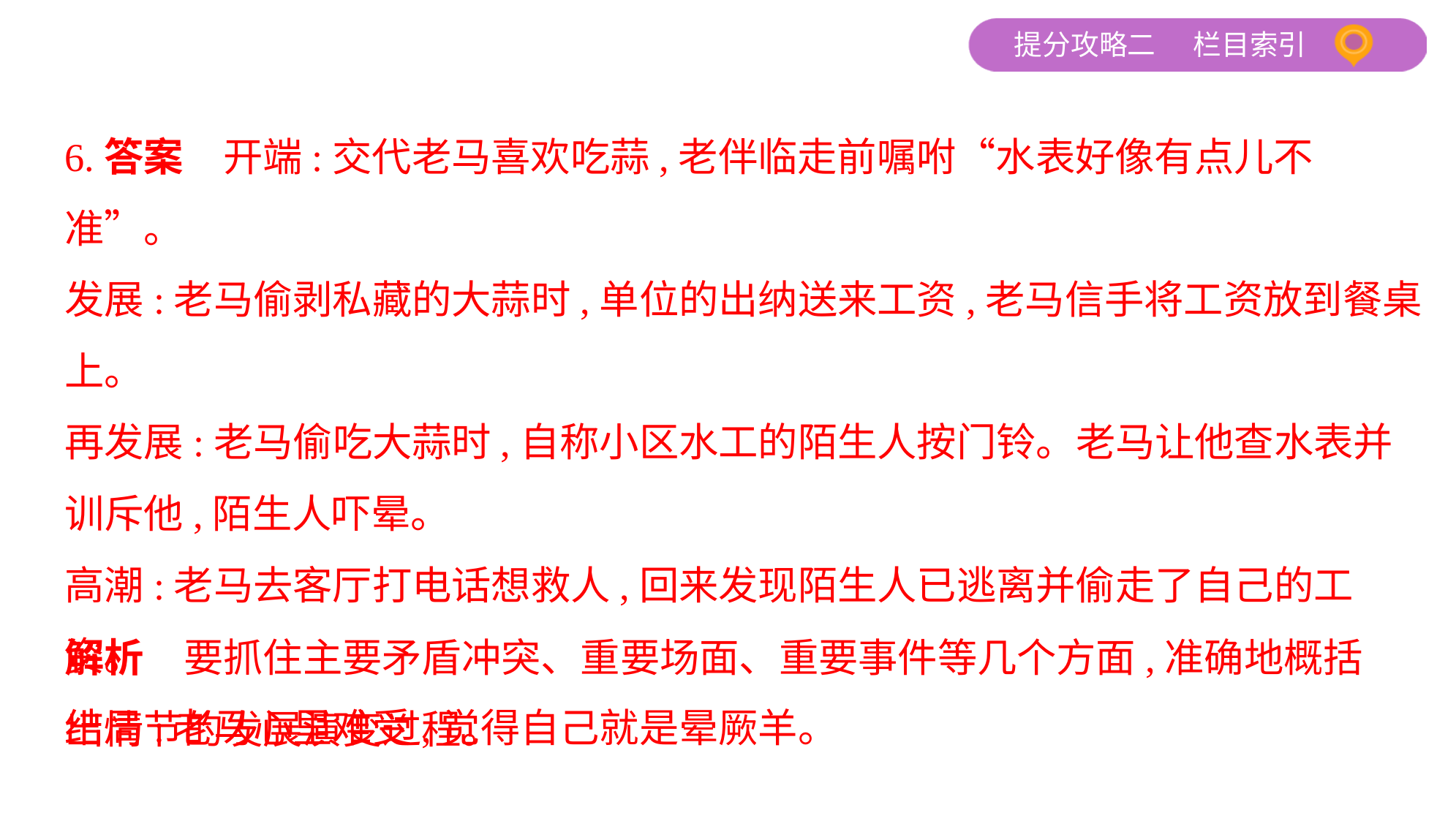

6.答案　开端:交代老马喜欢吃蒜,老伴临走前嘱咐“水表好像有点儿不准”。
发展:老马偷剥私藏的大蒜时,单位的出纳送来工资,老马信手将工资放到餐桌
上。
再发展:老马偷吃大蒜时,自称小区水工的陌生人按门铃。老马让他查水表并
训斥他,陌生人吓晕。
高潮:老马去客厅打电话想救人,回来发现陌生人已逃离并偷走了自己的工资。
结局:老马心里难受,觉得自己就是晕厥羊。
解析　要抓住主要矛盾冲突、重要场面、重要事件等几个方面,准确地概括
出情节的发展演变过程。